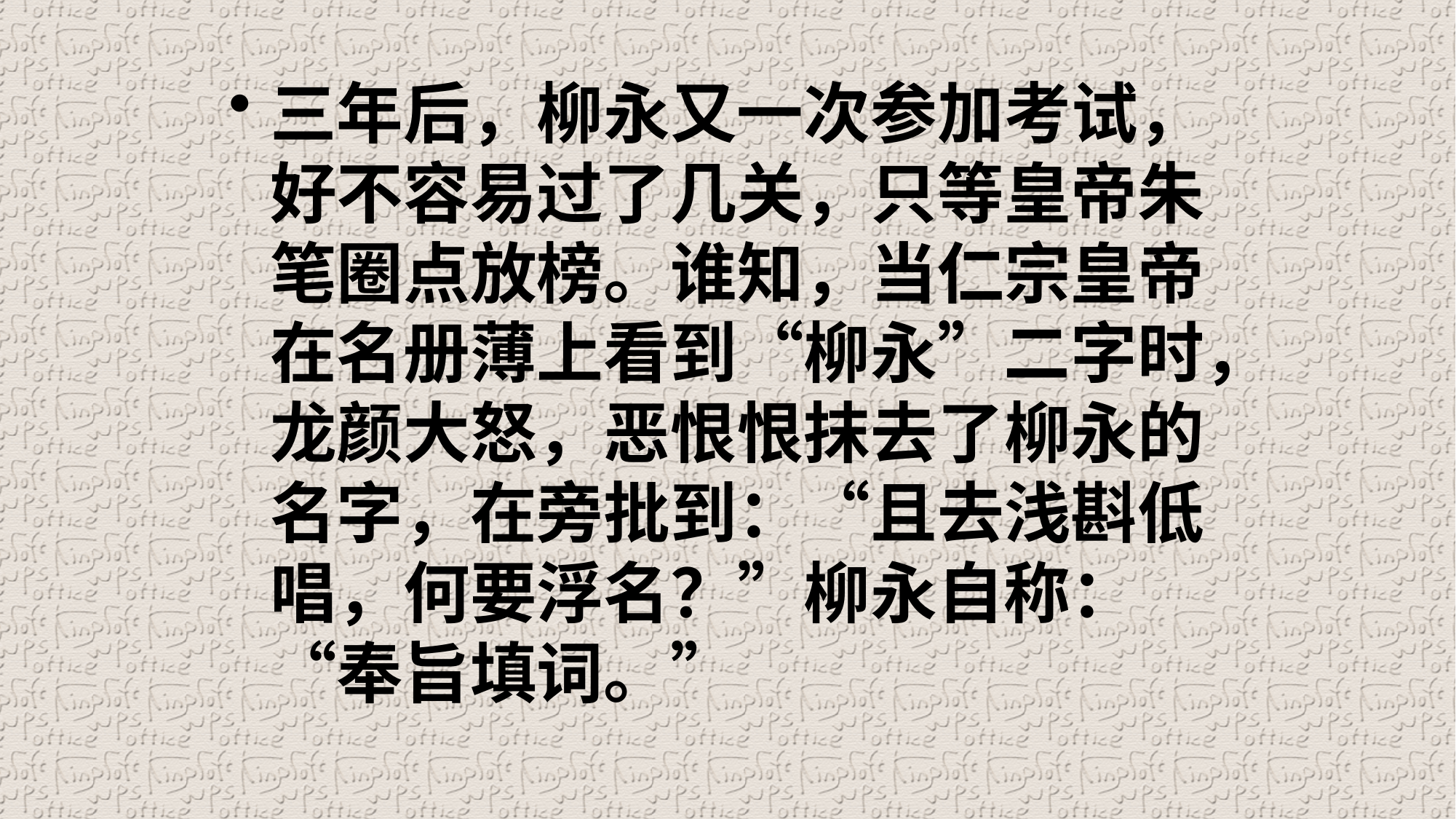

三年后，柳永又一次参加考试，好不容易过了几关，只等皇帝朱笔圈点放榜。谁知，当仁宗皇帝在名册薄上看到“柳永”二字时，龙颜大怒，恶恨恨抹去了柳永的名字，在旁批到：“且去浅斟低唱，何要浮名？”柳永自称：“奉旨填词。”